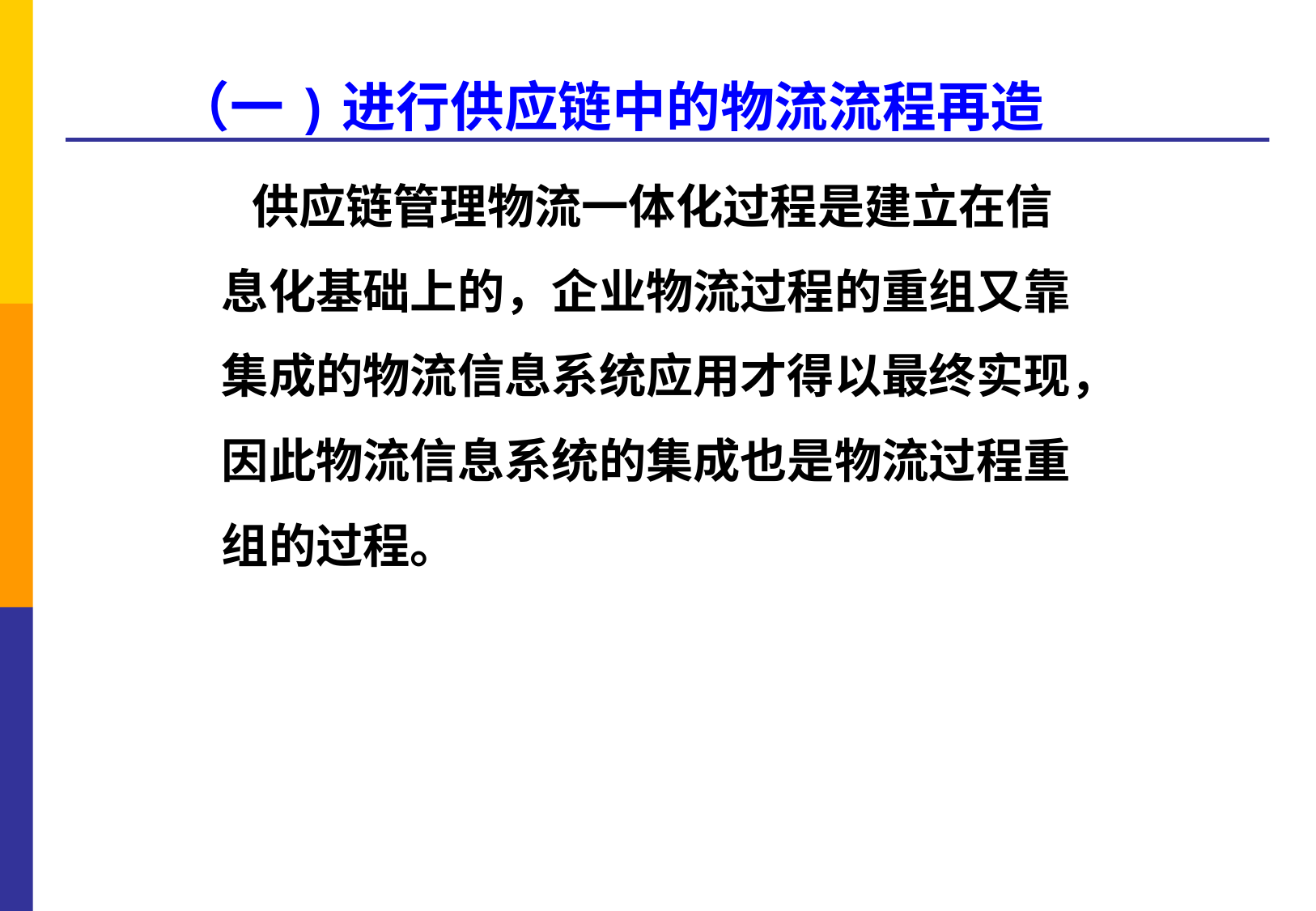

（一)进行供应链中的物流流程再造
      供应链管理物流一体化过程是建立在信息化基础上的，企业物流过程的重组又靠集成的物流信息系统应用才得以最终实现，因此物流信息系统的集成也是物流过程重组的过程。